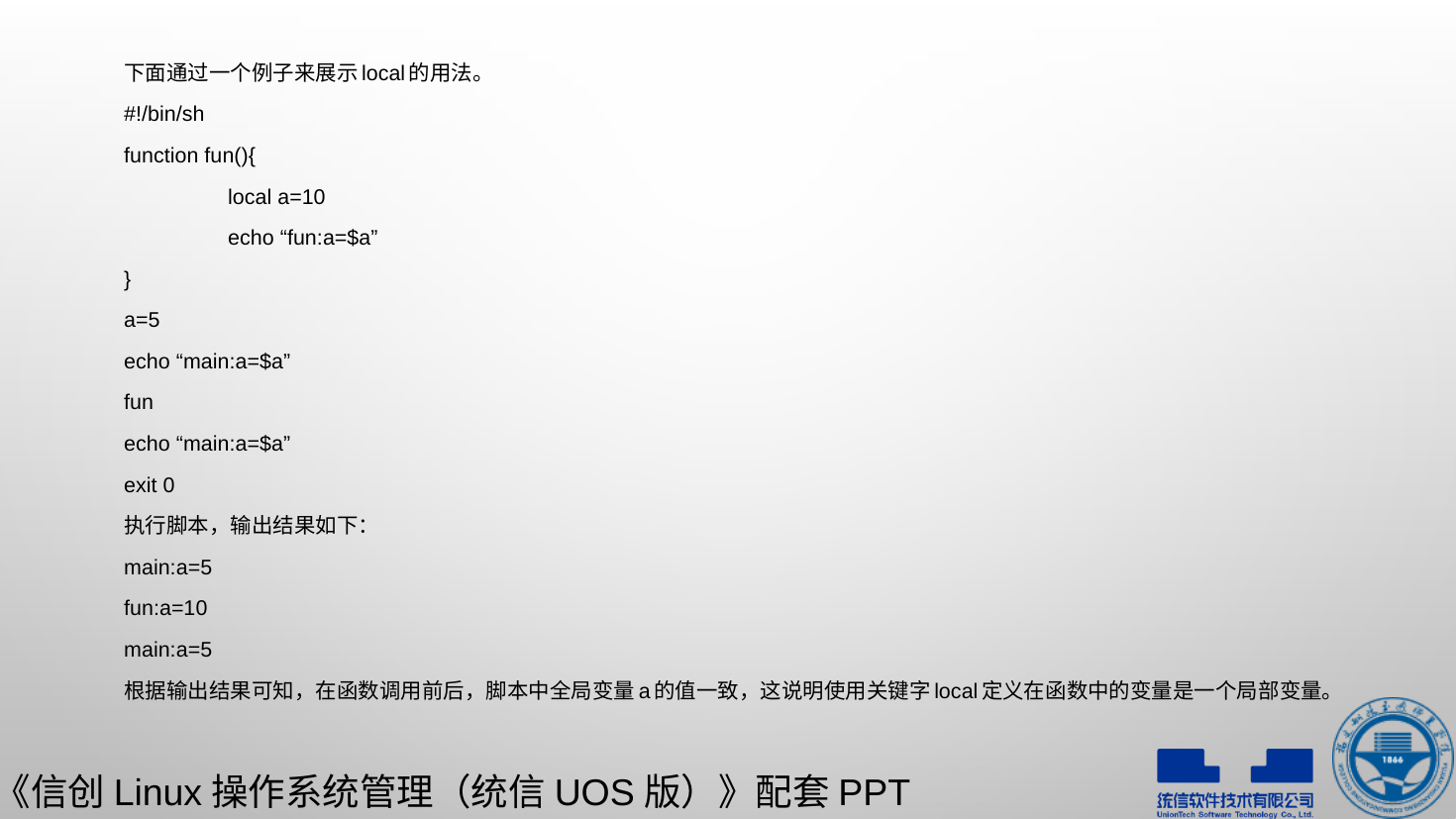

下面通过一个例子来展示local的用法。
#!/bin/sh
function fun(){
	local a=10
	echo “fun:a=$a”
}
a=5
echo “main:a=$a”
fun
echo “main:a=$a”
exit 0
执行脚本，输出结果如下：
main:a=5
fun:a=10
main:a=5
根据输出结果可知，在函数调用前后，脚本中全局变量a的值一致，这说明使用关键字local定义在函数中的变量是一个局部变量。